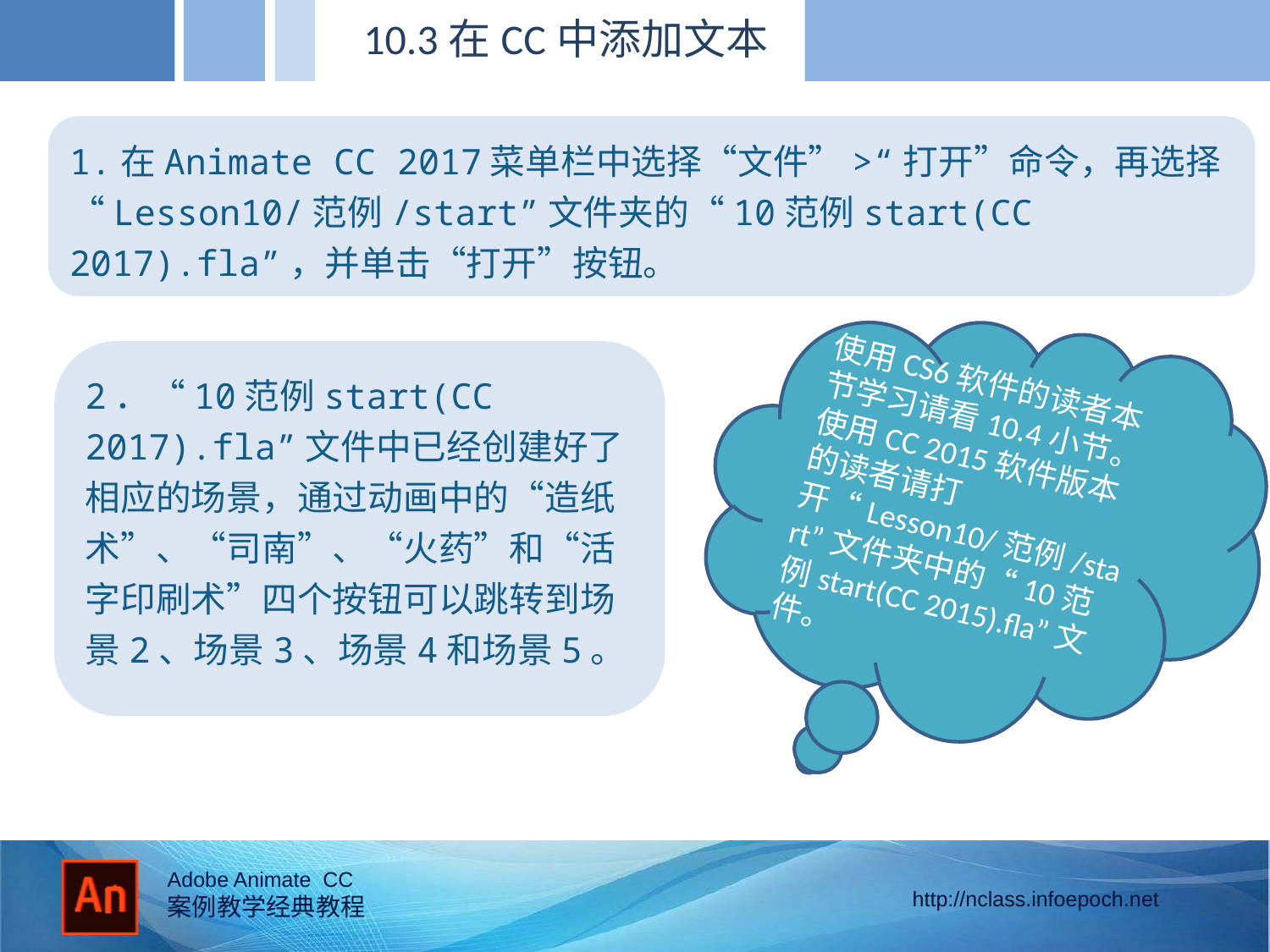

10.3在CC中添加文本
1.在Animate CC 2017菜单栏中选择“文件”>“打开”命令，再选择“Lesson10/范例/start”文件夹的“10范例start(CC 2017).fla”，并单击“打开”按钮。
使用CS6软件的读者本节学习请看10.4小节。使用CC 2015软件版本的读者请打开“Lesson10/范例/start”文件夹中的“10范例start(CC 2015).fla”文件。
2．“10范例start(CC 2017).fla”文件中已经创建好了相应的场景，通过动画中的“造纸术”、“司南”、“火药”和“活字印刷术”四个按钮可以跳转到场景2、场景3、场景4和场景5。